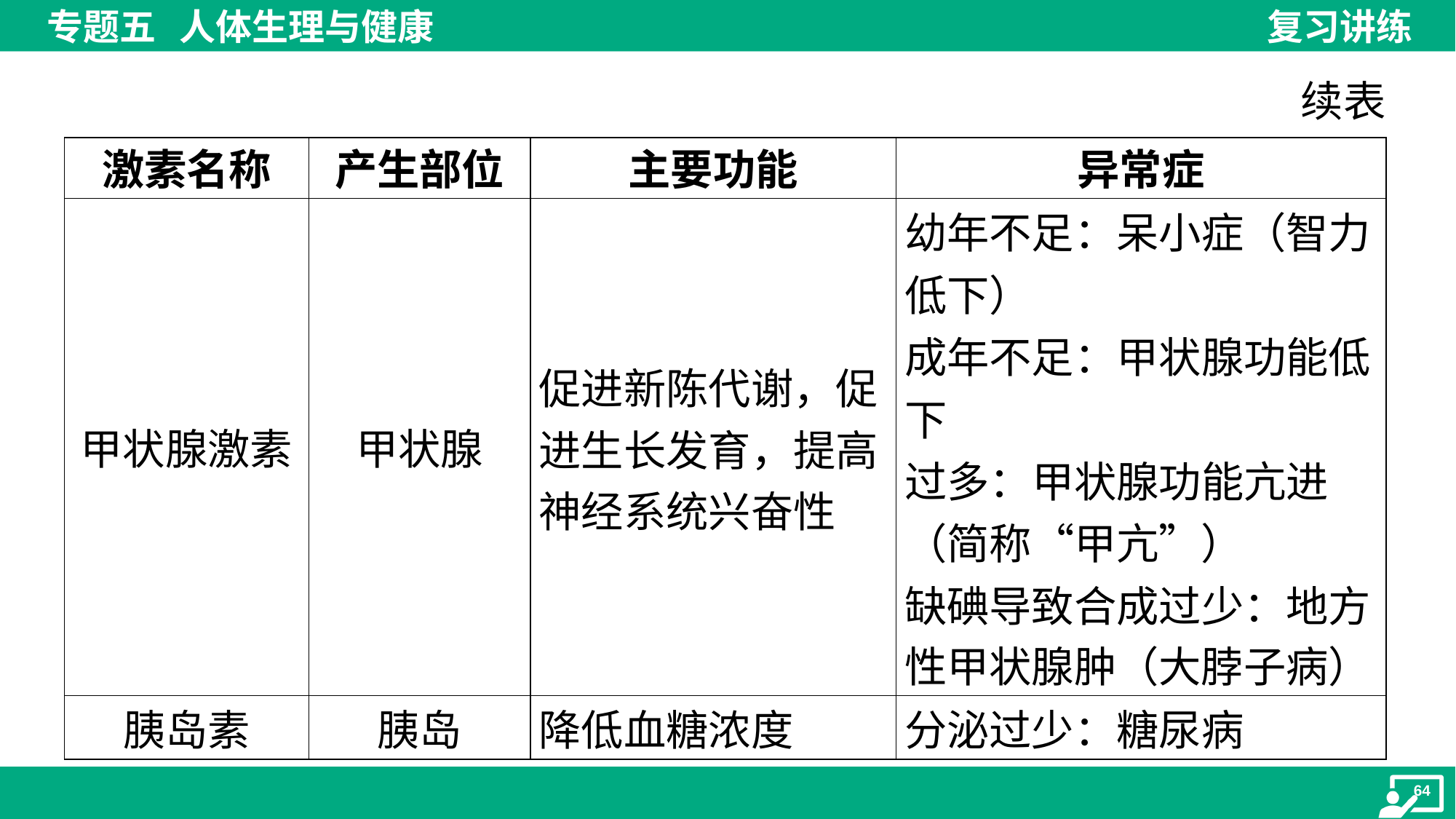

续表
| 激素名称 | 产生部位 | 主要功能 | 异常症 |
| --- | --- | --- | --- |
| 甲状腺激素 | 甲状腺 | 促进新陈代谢，促 进生长发育，提高 神经系统兴奋性 | 幼年不足：呆小症（智力低下） 成年不足：甲状腺功能低 下 过多：甲状腺功能亢进 （简称“甲亢”） 缺碘导致合成过少：地方 性甲状腺肿（大脖子病） |
| 胰岛素 | 胰岛 | 降低血糖浓度 | 分泌过少：糖尿病 |